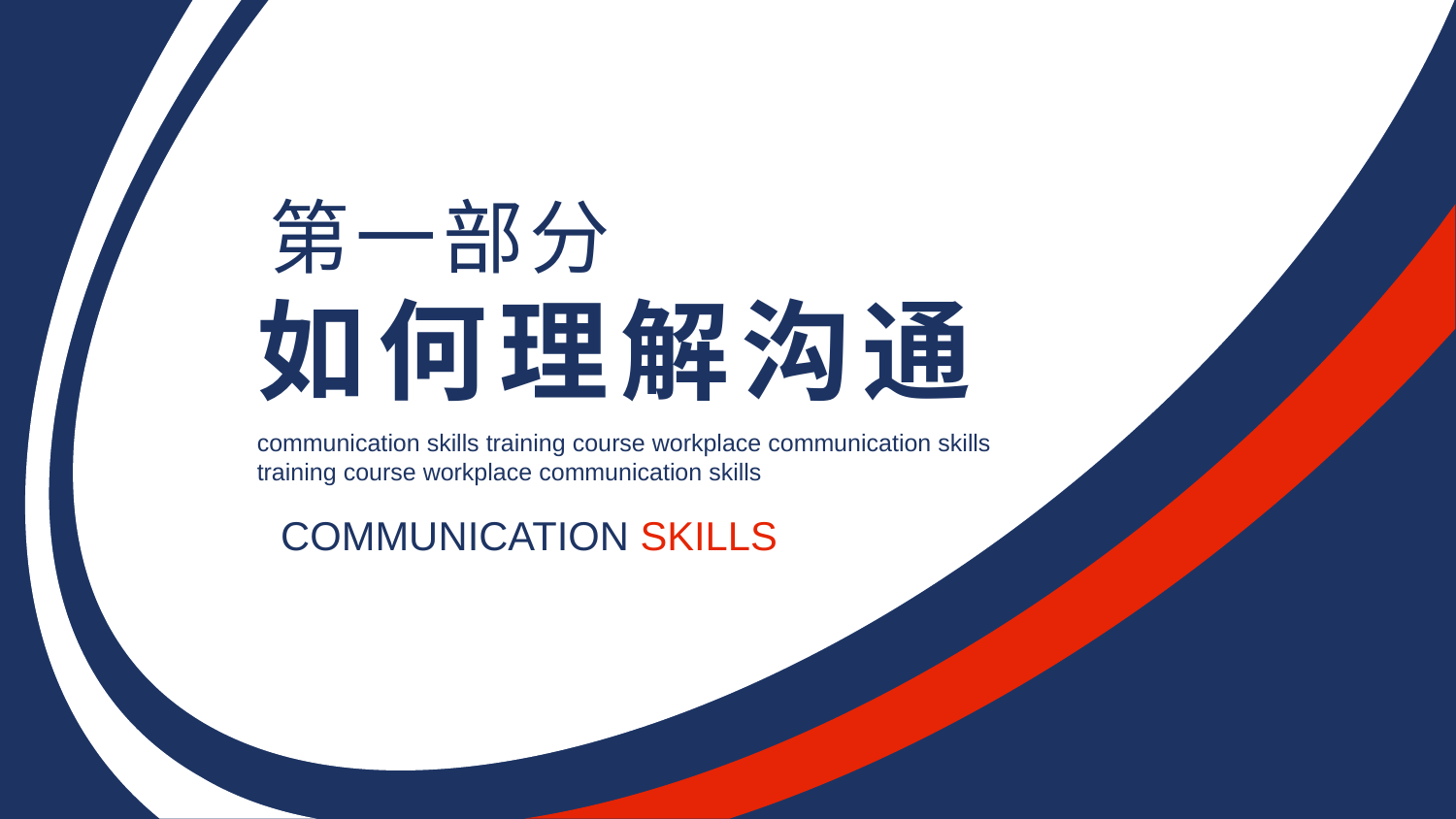

第一部分

如何理解沟通
communication skills training course workplace communication skills training course workplace communication skills
COMMUNICATION SKILLS